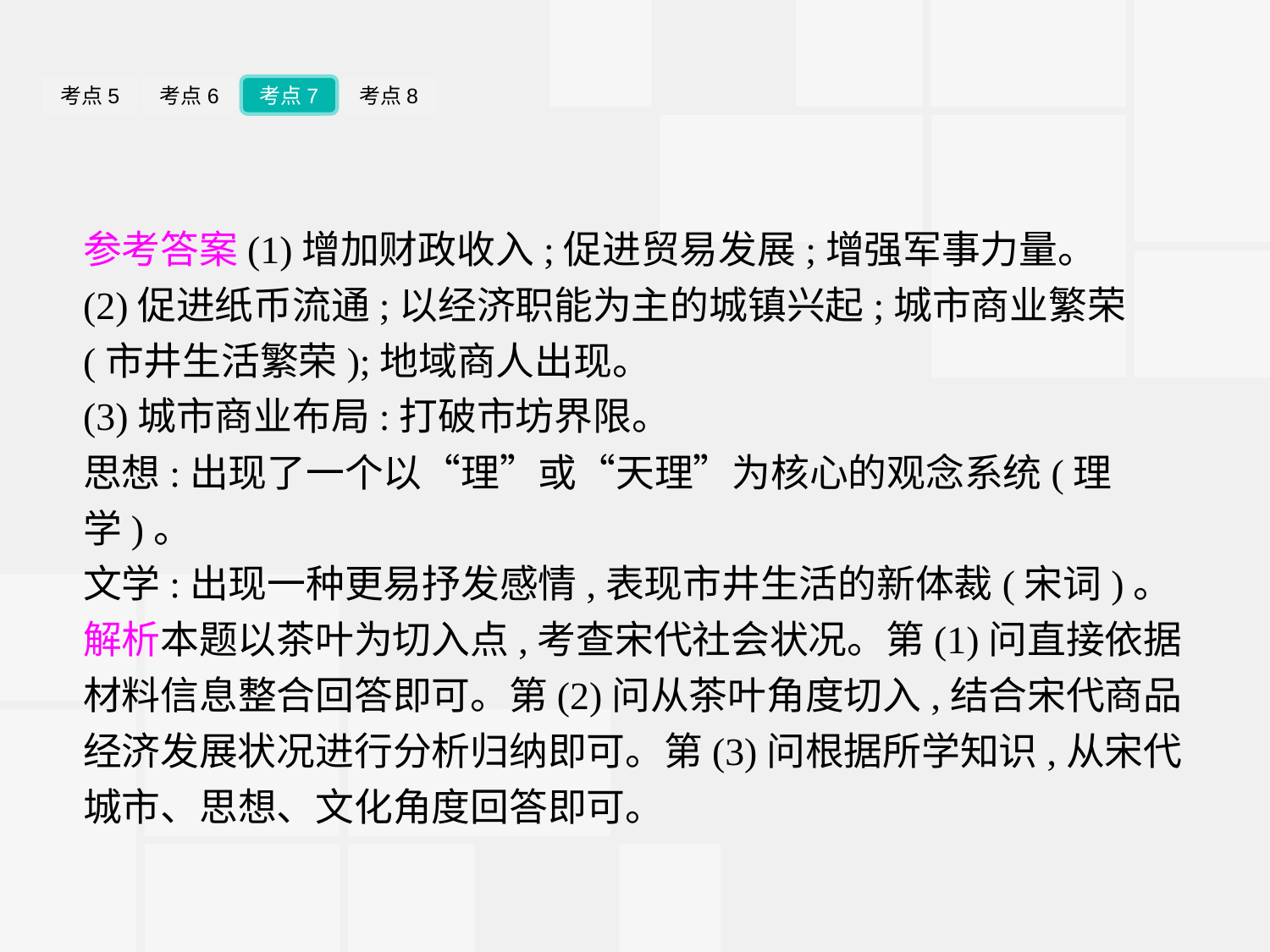

考点5
考点6
考点7
考点8
参考答案(1)增加财政收入;促进贸易发展;增强军事力量。
(2)促进纸币流通;以经济职能为主的城镇兴起;城市商业繁荣(市井生活繁荣);地域商人出现。
(3)城市商业布局:打破市坊界限。
思想:出现了一个以“理”或“天理”为核心的观念系统(理学)。
文学:出现一种更易抒发感情,表现市井生活的新体裁(宋词)。
解析本题以茶叶为切入点,考查宋代社会状况。第(1)问直接依据材料信息整合回答即可。第(2)问从茶叶角度切入,结合宋代商品经济发展状况进行分析归纳即可。第(3)问根据所学知识,从宋代城市、思想、文化角度回答即可。